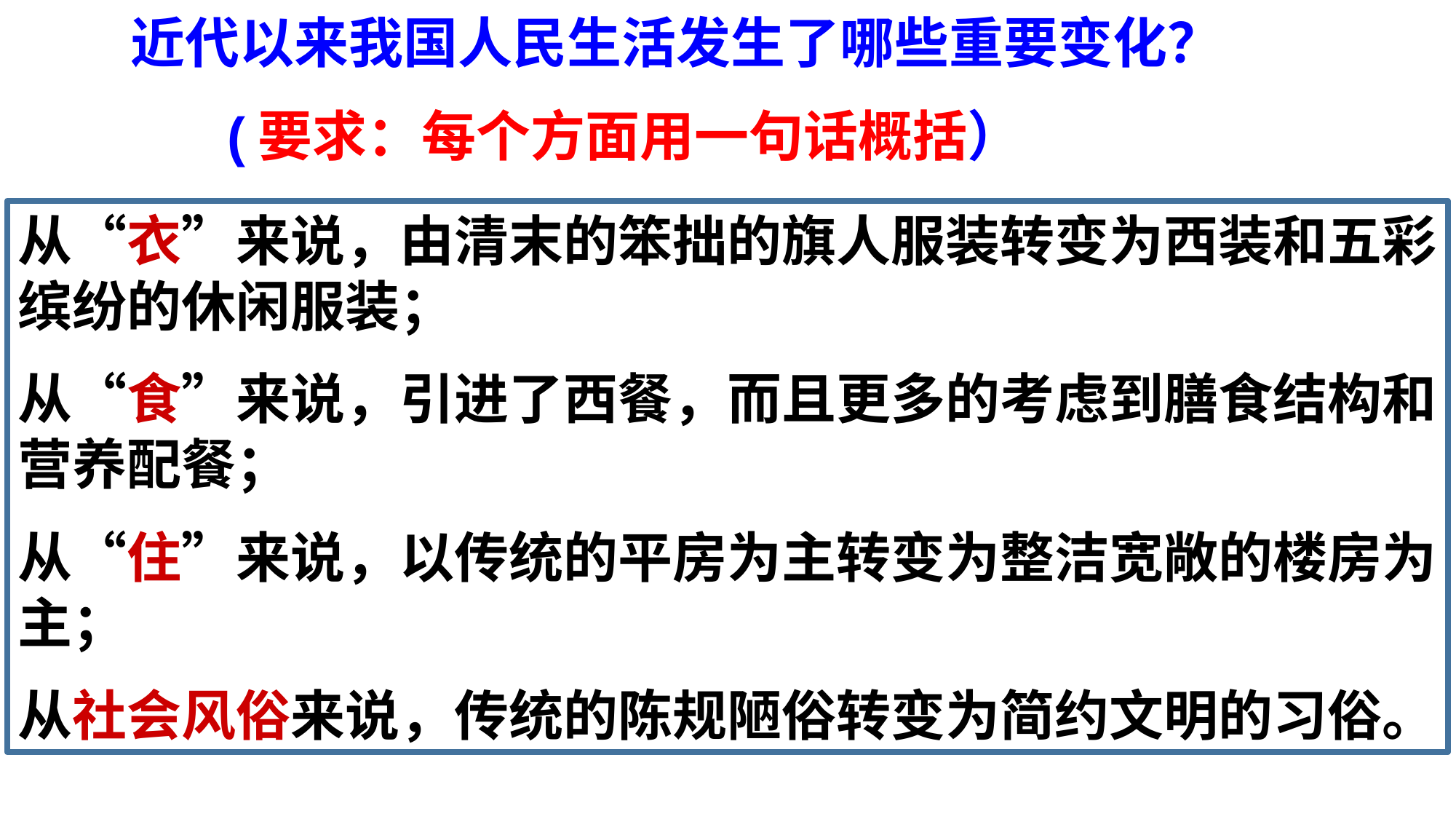

近代以来我国人民生活发生了哪些重要变化？
             (要求：每个方面用一句话概括）
从“衣”来说，由清末的笨拙的旗人服装转变为西装和五彩缤纷的休闲服装；
从“食”来说，引进了西餐，而且更多的考虑到膳食结构和营养配餐；
从“住”来说，以传统的平房为主转变为整洁宽敞的楼房为主；
从社会风俗来说，传统的陈规陋俗转变为简约文明的习俗。